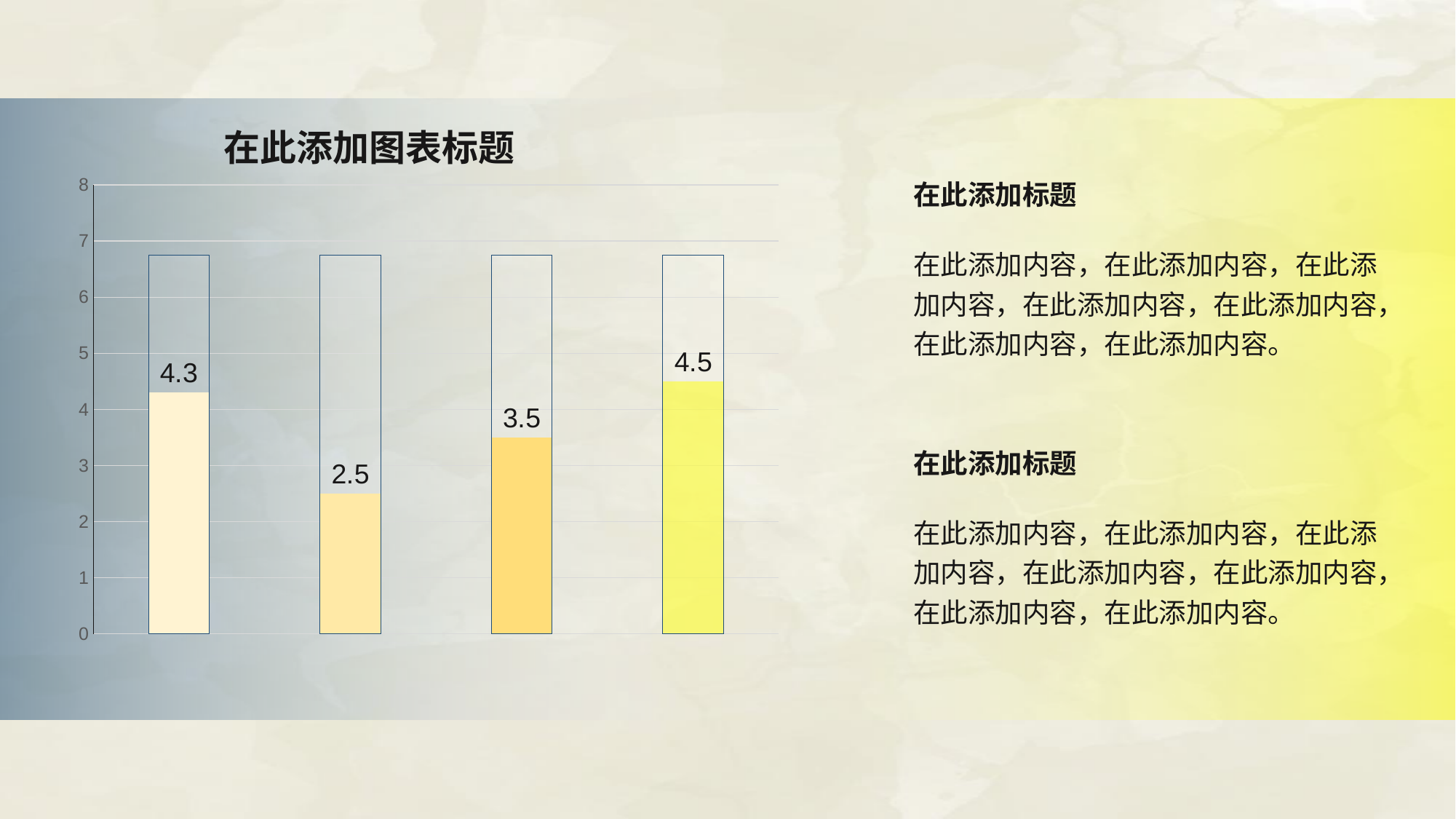

在此添加图表标题
| 在此添加标题 在此添加内容，在此添加内容，在此添加内容，在此添加内容，在此添加内容，在此添加内容，在此添加内容。 |
| --- |
| 在此添加标题 在此添加内容，在此添加内容，在此添加内容，在此添加内容，在此添加内容，在此添加内容，在此添加内容。 |

### Chart

| Category | 数据列 | 装饰2 |
|---|---|---|
| 类别 1 | 4.3 | 6.75 |
| 类别 2 | 2.5 | 6.75 |
| 类别 3 | 3.5 | 6.75 |
| 类别 4 | 4.5 | 6.75 |